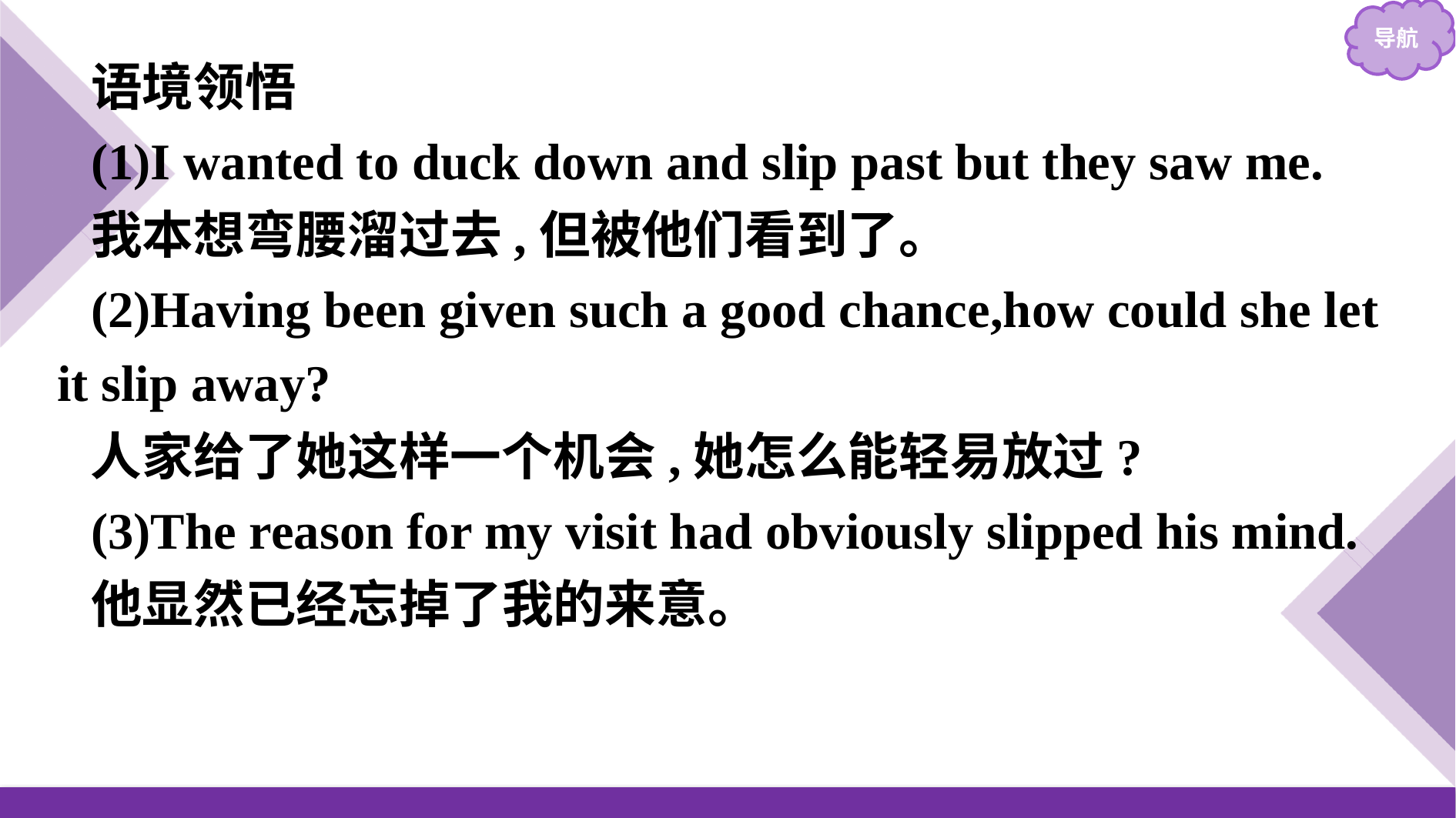

语境领悟
(1)I wanted to duck down and slip past but they saw me.
我本想弯腰溜过去,但被他们看到了。
(2)Having been given such a good chance,how could she let it slip away?
人家给了她这样一个机会,她怎么能轻易放过?
(3)The reason for my visit had obviously slipped his mind.
他显然已经忘掉了我的来意。